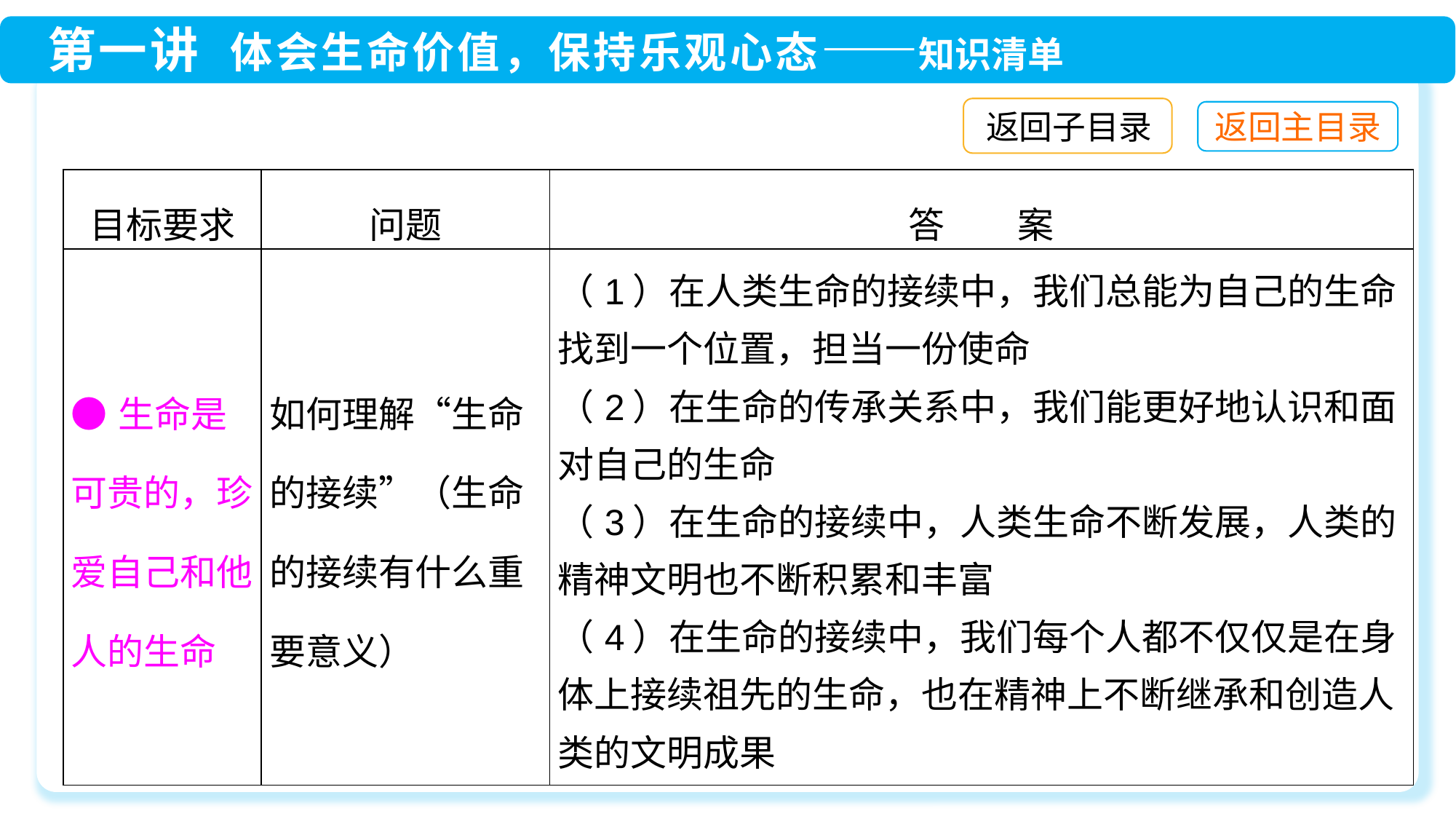

返回子目录
| 目标要求 | 问题 | 答　　案 |
| --- | --- | --- |
| ●生命是可贵的，珍爱自己和他人的生命 | 如何理解“生命的接续”（生命的接续有什么重要意义） | （1）在人类生命的接续中，我们总能为自己的生命找到一个位置，担当一份使命 （2）在生命的传承关系中，我们能更好地认识和面对自己的生命 （3）在生命的接续中，人类生命不断发展，人类的精神文明也不断积累和丰富 （4）在生命的接续中，我们每个人都不仅仅是在身体上接续祖先的生命，也在精神上不断继承和创造人类的文明成果 |